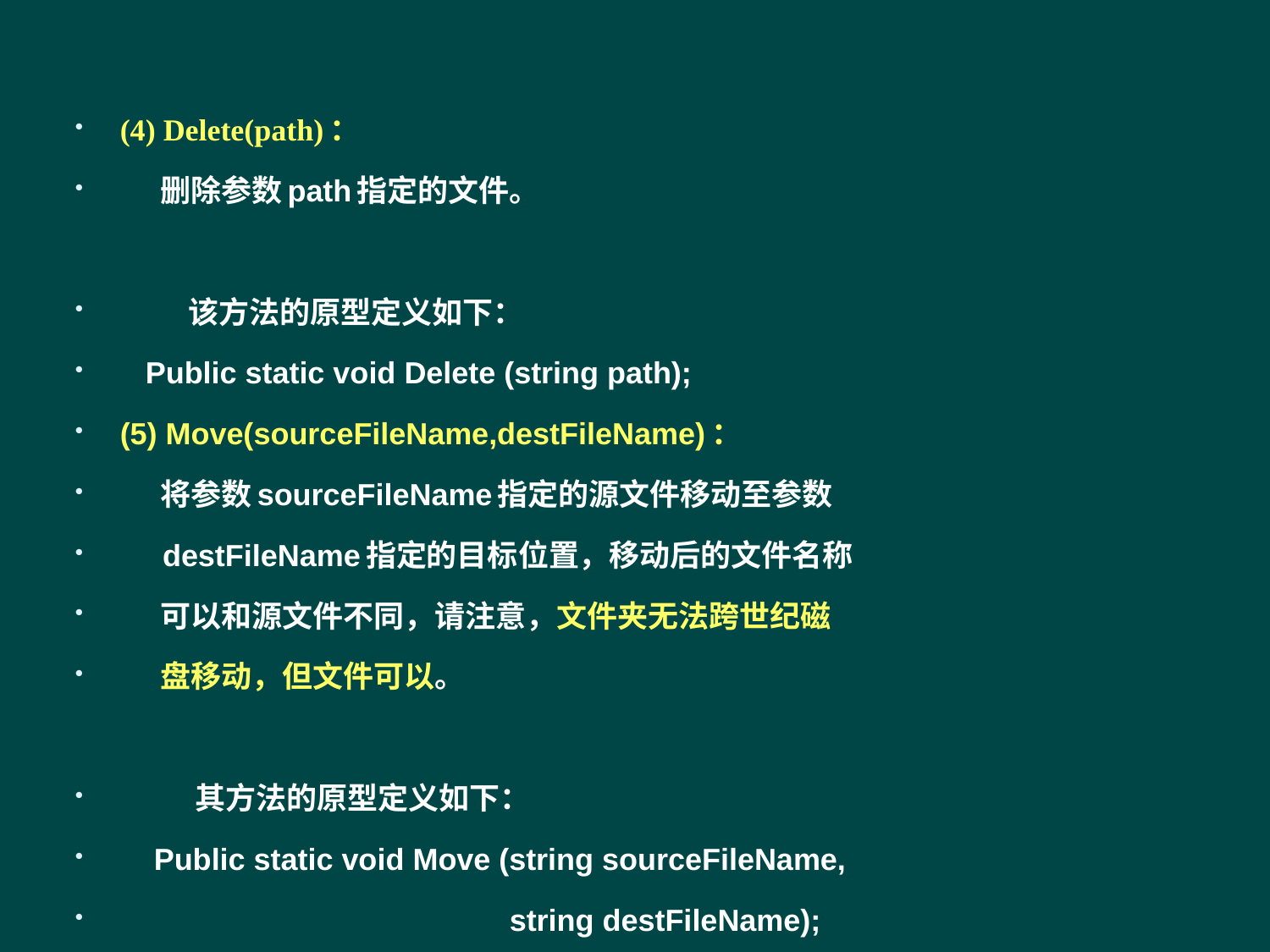

#
(4) Delete(path)：
     删除参数path指定的文件。

         该方法的原型定义如下：
   Public static void Delete (string path);
(5) Move(sourceFileName,destFileName)：
     将参数sourceFileName指定的源文件移动至参数
     destFileName指定的目标位置，移动后的文件名称
     可以和源文件不同，请注意，文件夹无法跨世纪磁
     盘移动，但文件可以。

          其方法的原型定义如下：
    Public static void Move (string sourceFileName,
                                              string destFileName);